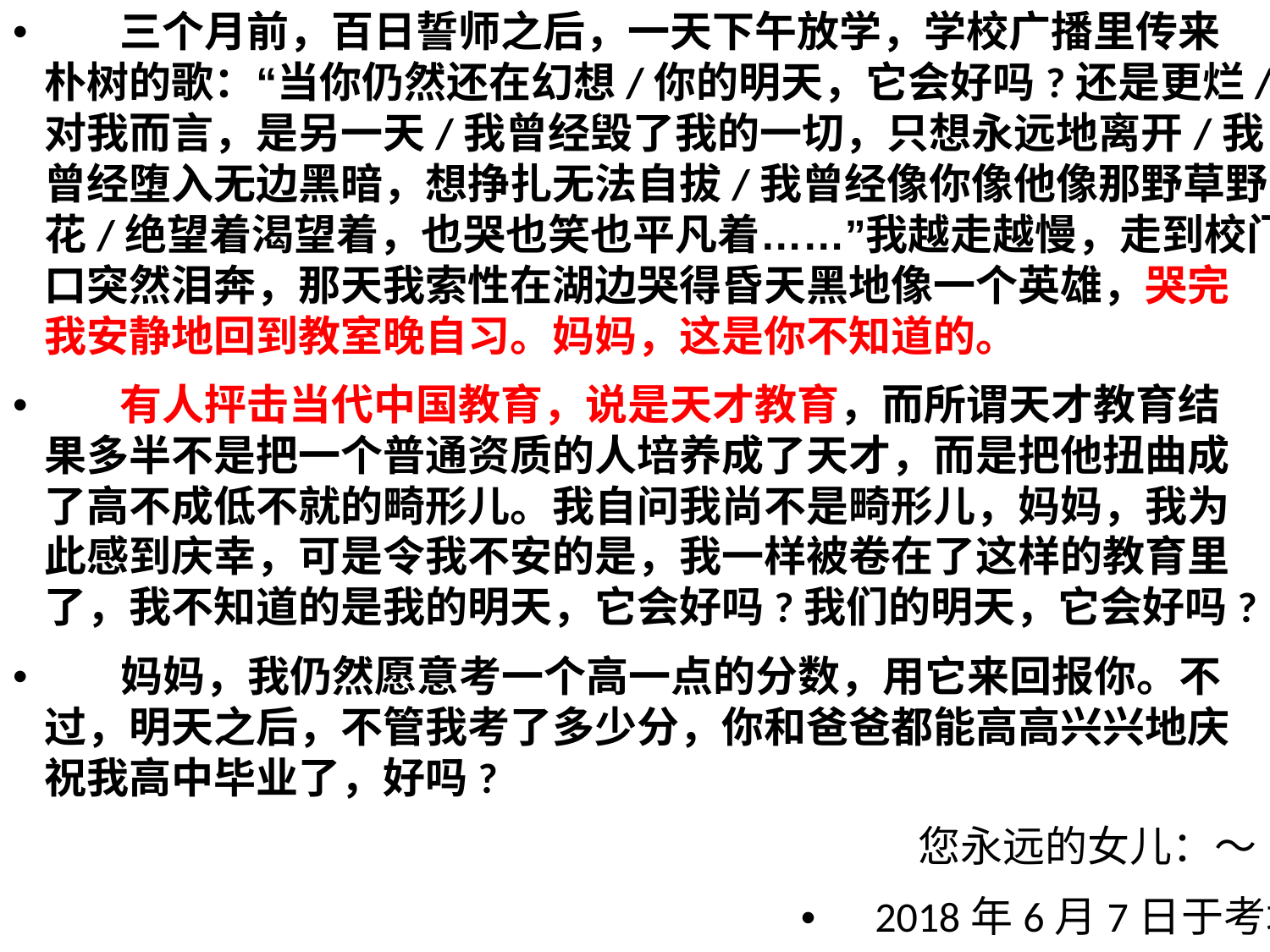

•
三个月前，百日誓师之后，一天下午放学，学校广播里传来
朴树的歌：“当你仍然还在幻想/你的明天，它会好吗?还是更烂/
对我而言，是另一天/我曾经毁了我的一切，只想永远地离开/我
曾经堕入无边黑暗，想挣扎无法自拔/我曾经像你像他像那野草野
花/绝望着渴望着，也哭也笑也平凡着……”我越走越慢，走到校门
口突然泪奔，那天我索性在湖边哭得昏天黑地像一个英雄，哭完
我安静地回到教室晚自习。妈妈，这是你不知道的。
•
•
有人抨击当代中国教育，说是天才教育，而所谓天才教育结
果多半不是把一个普通资质的人培养成了天才，而是把他扭曲成
了高不成低不就的畸形儿。我自问我尚不是畸形儿，妈妈，我为
此感到庆幸，可是令我不安的是，我一样被卷在了这样的教育里
了，我不知道的是我的明天，它会好吗?我们的明天，它会好吗?
妈妈，我仍然愿意考一个高一点的分数，用它来回报你。不
过，明天之后，不管我考了多少分，你和爸爸都能高高兴兴地庆
祝我高中毕业了，好吗?
您永远的女儿：～
• 2018年6月7日于考场